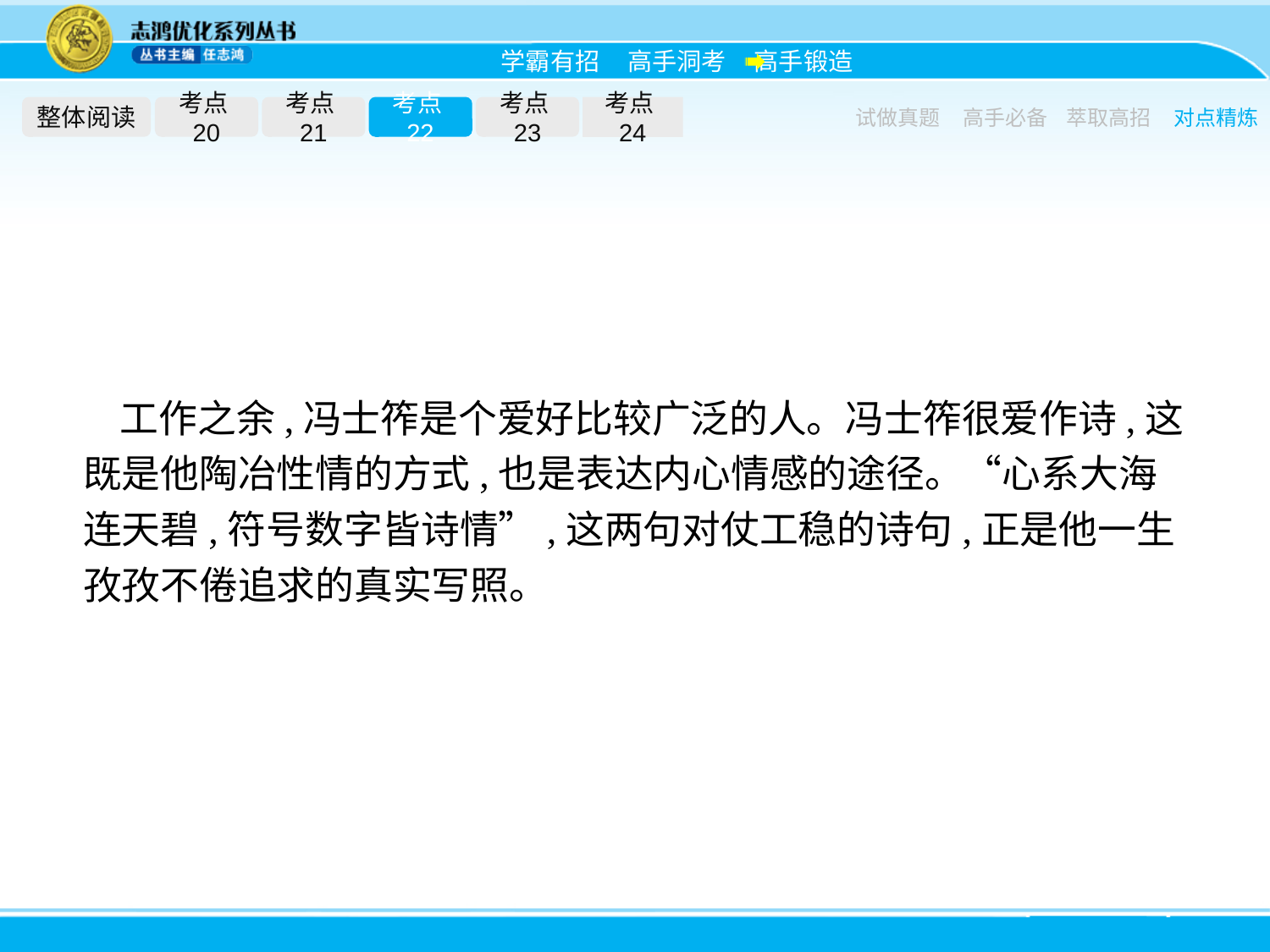

整体阅读
考点20
考点21
考点22
考点23
考点24
试做真题
高手必备
萃取高招
对点精炼
工作之余,冯士筰是个爱好比较广泛的人。冯士筰很爱作诗,这既是他陶冶性情的方式,也是表达内心情感的途径。“心系大海连天碧,符号数字皆诗情”,这两句对仗工稳的诗句,正是他一生孜孜不倦追求的真实写照。